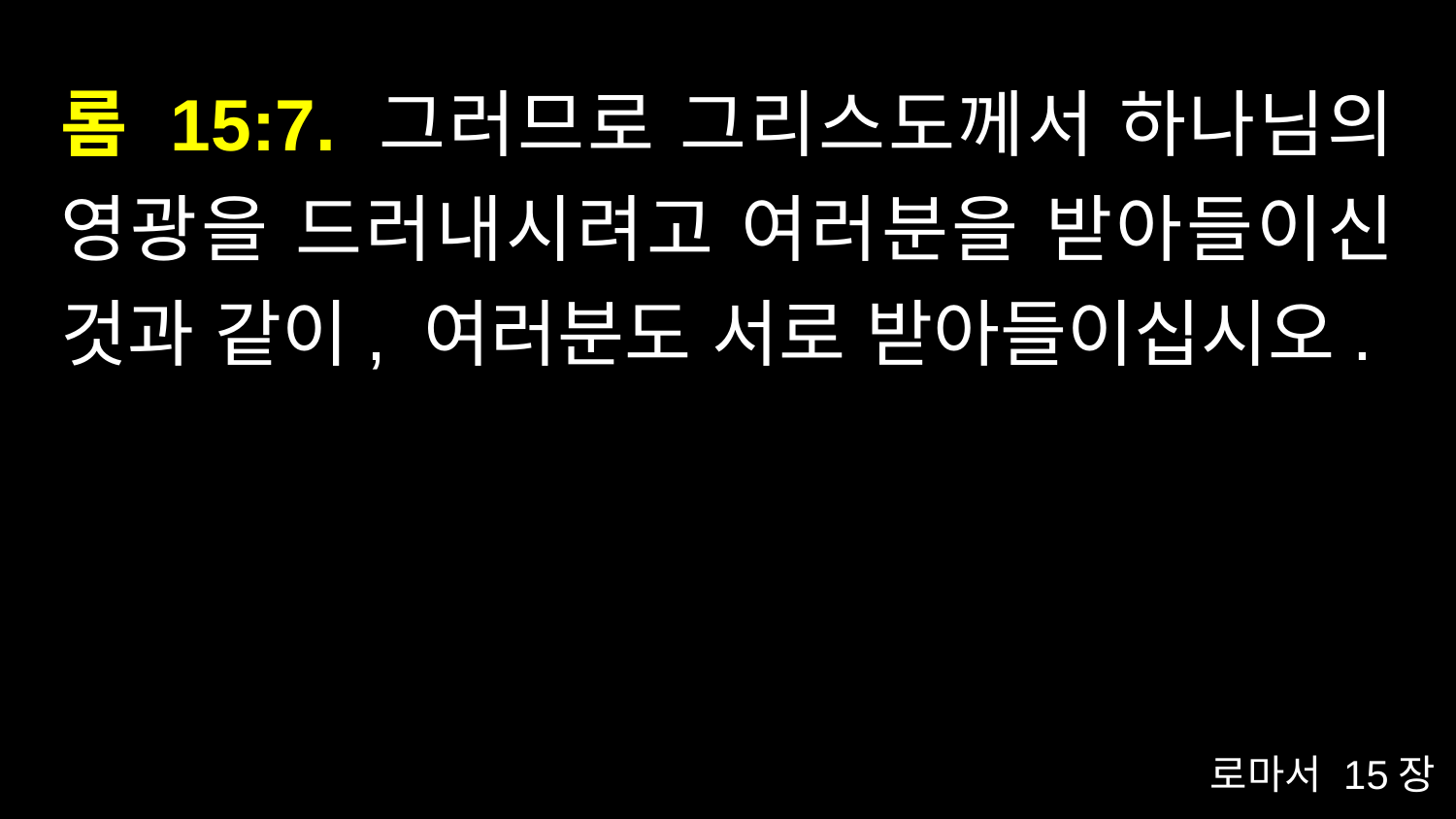

# 롬 15:7. 그러므로 그리스도께서 하나님의 영광을 드러내시려고 여러분을 받아들이신 것과 같이, 여러분도 서로 받아들이십시오.
로마서 15장